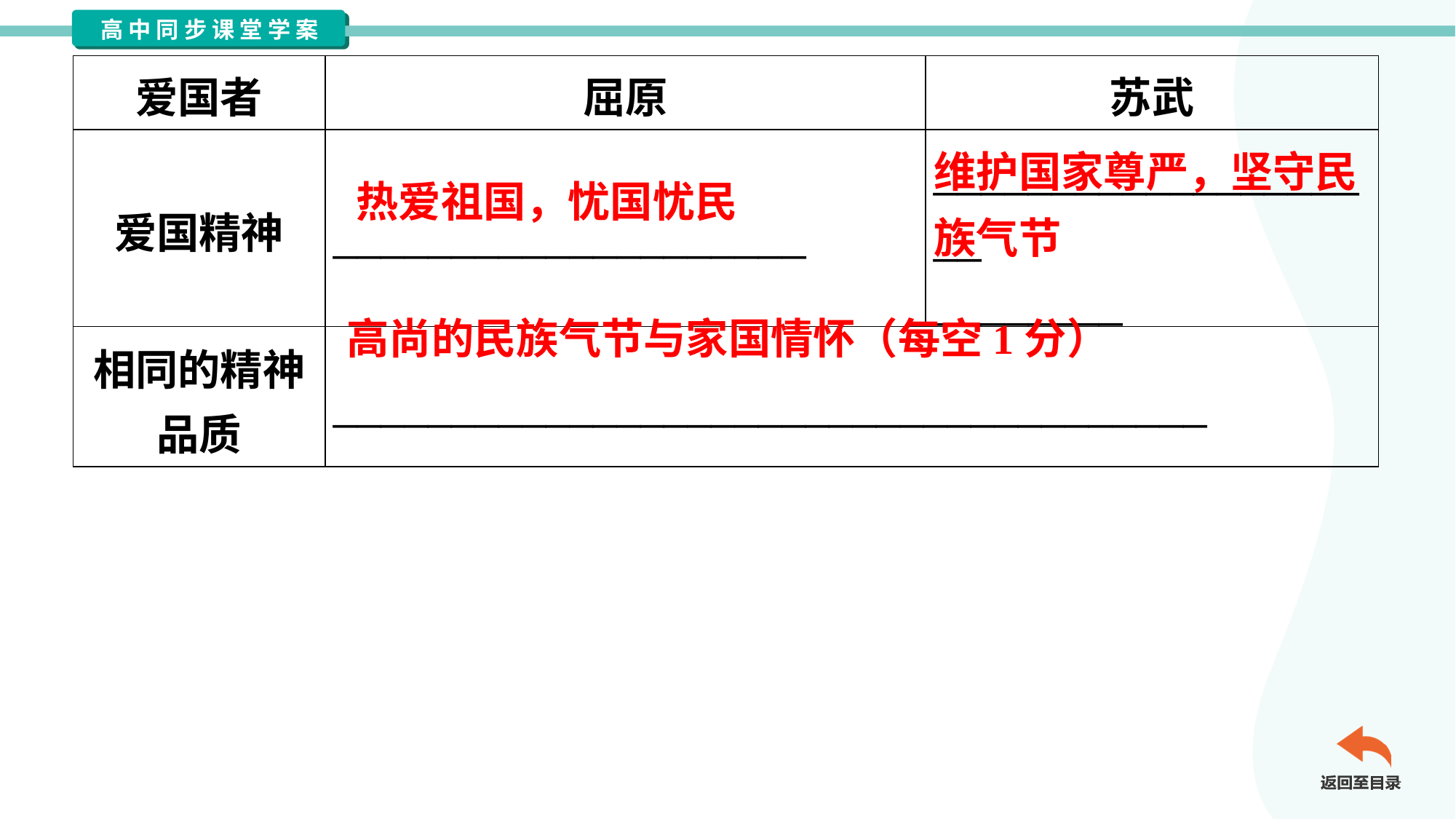

| 爱国者 | 屈原 | 苏武 |
| --- | --- | --- |
| 爱国精神 | \_\_\_\_\_\_\_\_\_\_\_\_\_\_\_\_\_\_\_\_ | \_\_\_\_\_\_\_\_\_\_\_\_\_\_\_\_\_\_\_\_ \_\_\_\_\_\_\_\_ |
| 相同的精神 品质 | \_\_\_\_\_\_\_\_\_\_\_\_\_\_\_\_\_\_\_\_\_\_\_\_\_\_\_\_\_\_\_\_\_\_\_\_\_ |  |
维护国家尊严，坚守民族气节
热爱祖国，忧国忧民
高尚的民族气节与家国情怀（每空1分）